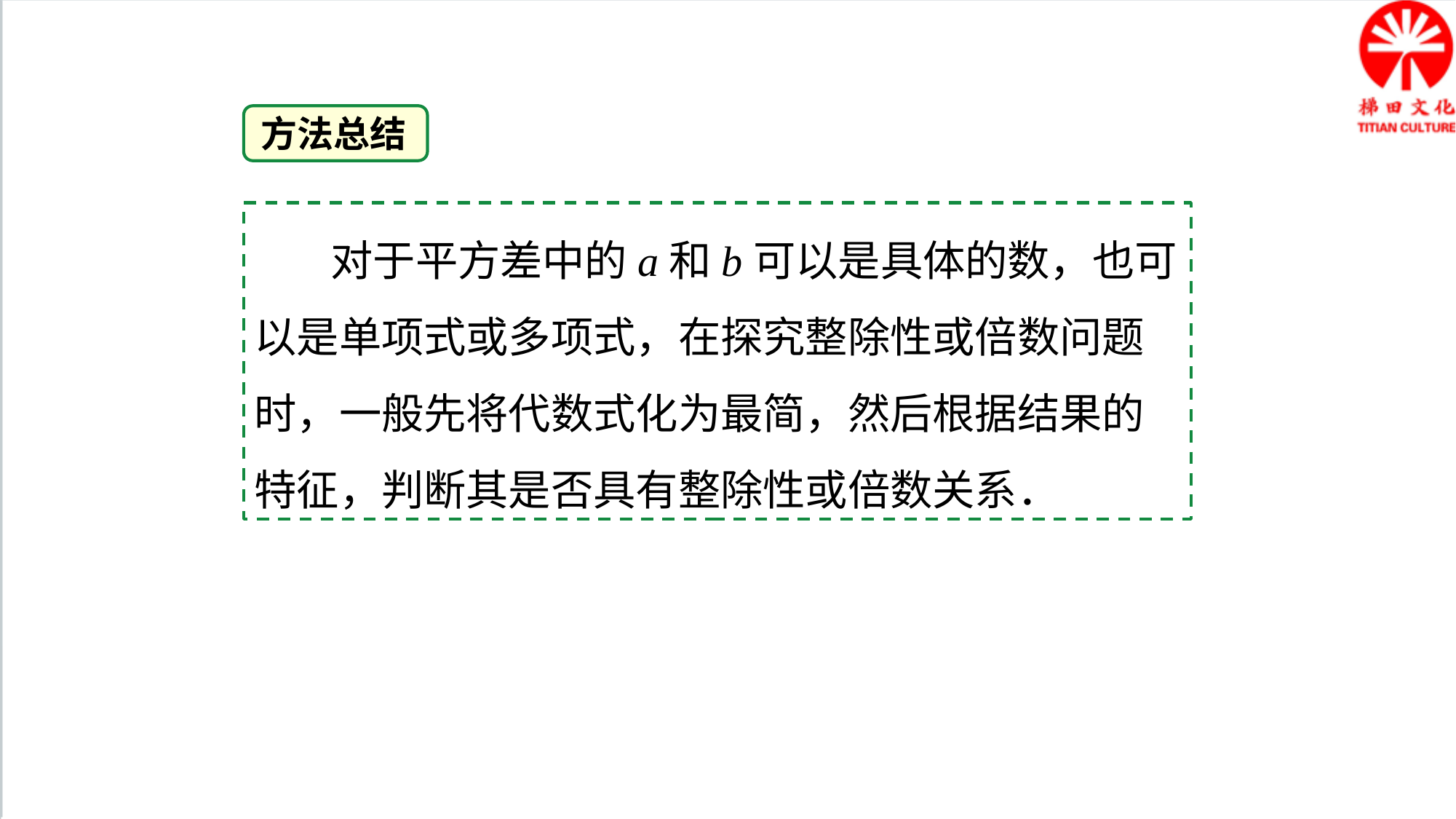

方法总结

       对于平方差中的a和b可以是具体的数，也可以是单项式或多项式，在探究整除性或倍数问题时，一般先将代数式化为最简，然后根据结果的特征，判断其是否具有整除性或倍数关系．